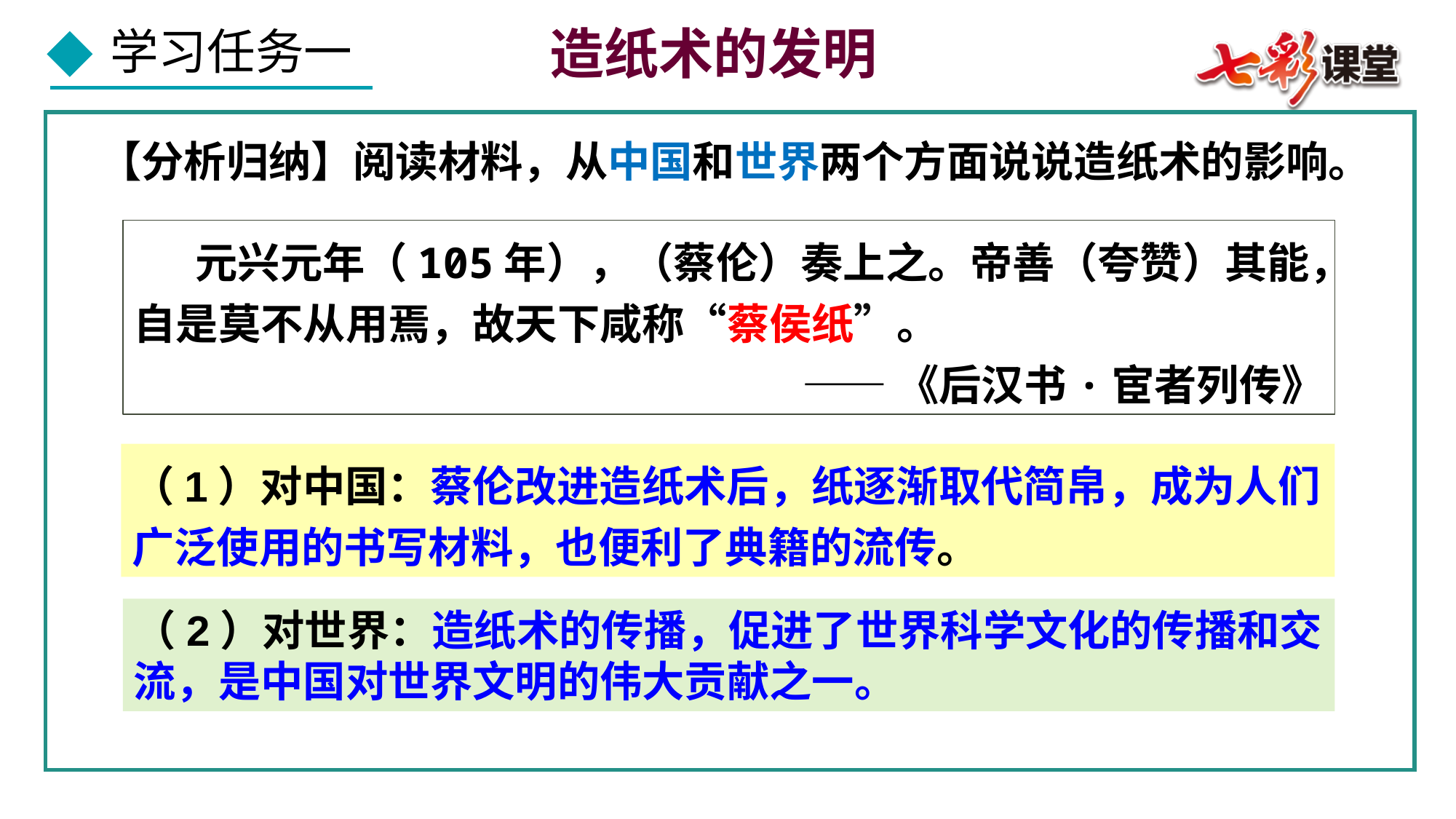

造纸术的发明
【分析归纳】阅读材料，从中国和世界两个方面说说造纸术的影响。
            元兴元年（105年），（蔡伦）奏上之。帝善（夸赞）其能，自是莫不从用焉，故天下咸称“蔡侯纸”。
——《后汉书·宦者列传》
（1）对中国：蔡伦改进造纸术后，纸逐渐取代简帛，成为人们广泛使用的书写材料，也便利了典籍的流传。
（2）对世界：造纸术的传播，促进了世界科学文化的传播和交流，是中国对世界文明的伟大贡献之一。